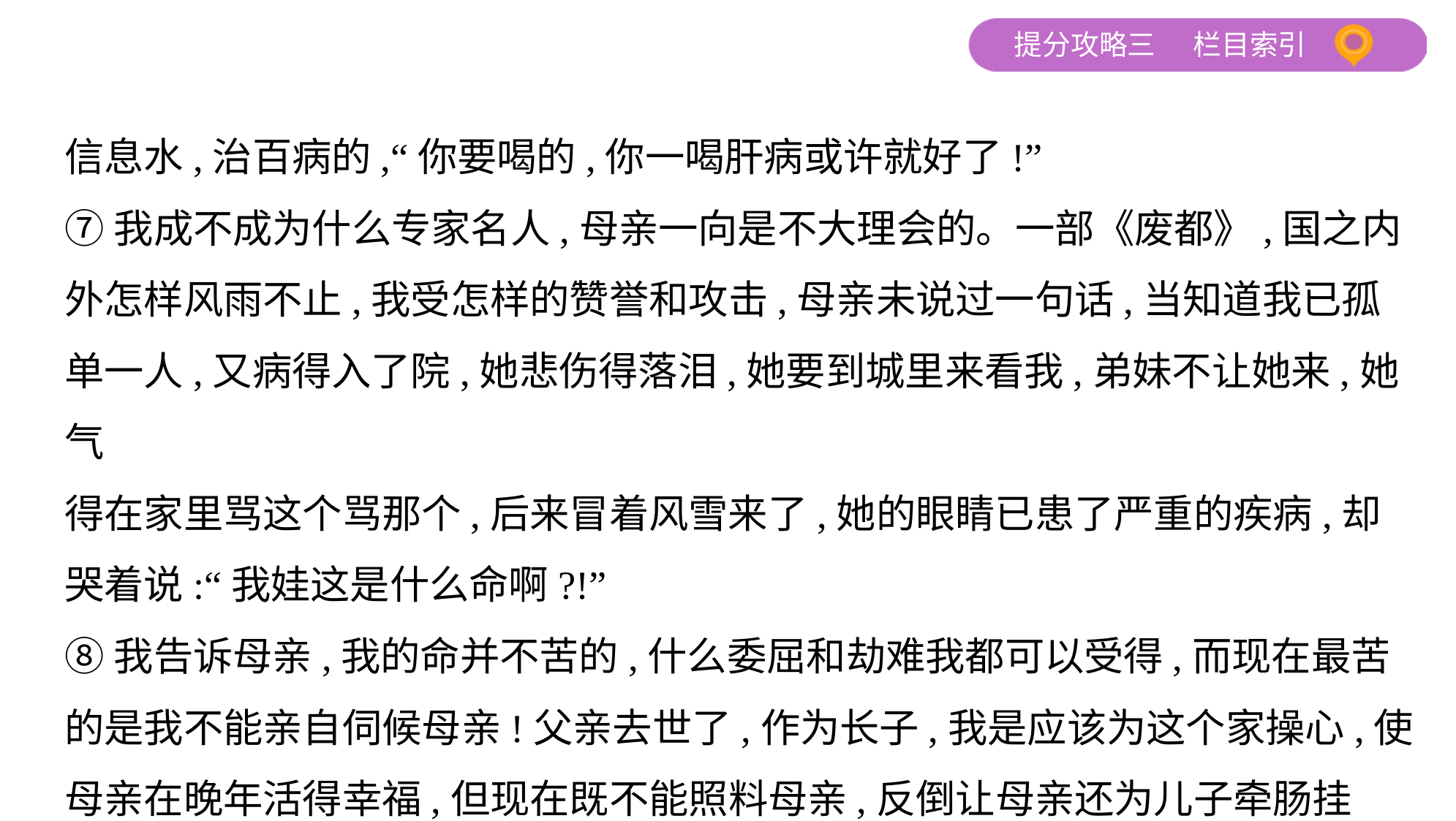

信息水,治百病的,“你要喝的,你一喝肝病或许就好了!”
⑦我成不成为什么专家名人,母亲一向是不大理会的。一部《废都》,国之内
外怎样风雨不止,我受怎样的赞誉和攻击,母亲未说过一句话,当知道我已孤
单一人,又病得入了院,她悲伤得落泪,她要到城里来看我,弟妹不让她来,她气
得在家里骂这个骂那个,后来冒着风雪来了,她的眼睛已患了严重的疾病,却
哭着说:“我娃这是什么命啊?!”
⑧我告诉母亲,我的命并不苦的,什么委屈和劫难我都可以受得,而现在最苦
的是我不能亲自伺候母亲!父亲去世了,作为长子,我是应该为这个家操心,使
母亲在晚年活得幸福,但现在既不能照料母亲,反倒让母亲还为儿子牵肠挂